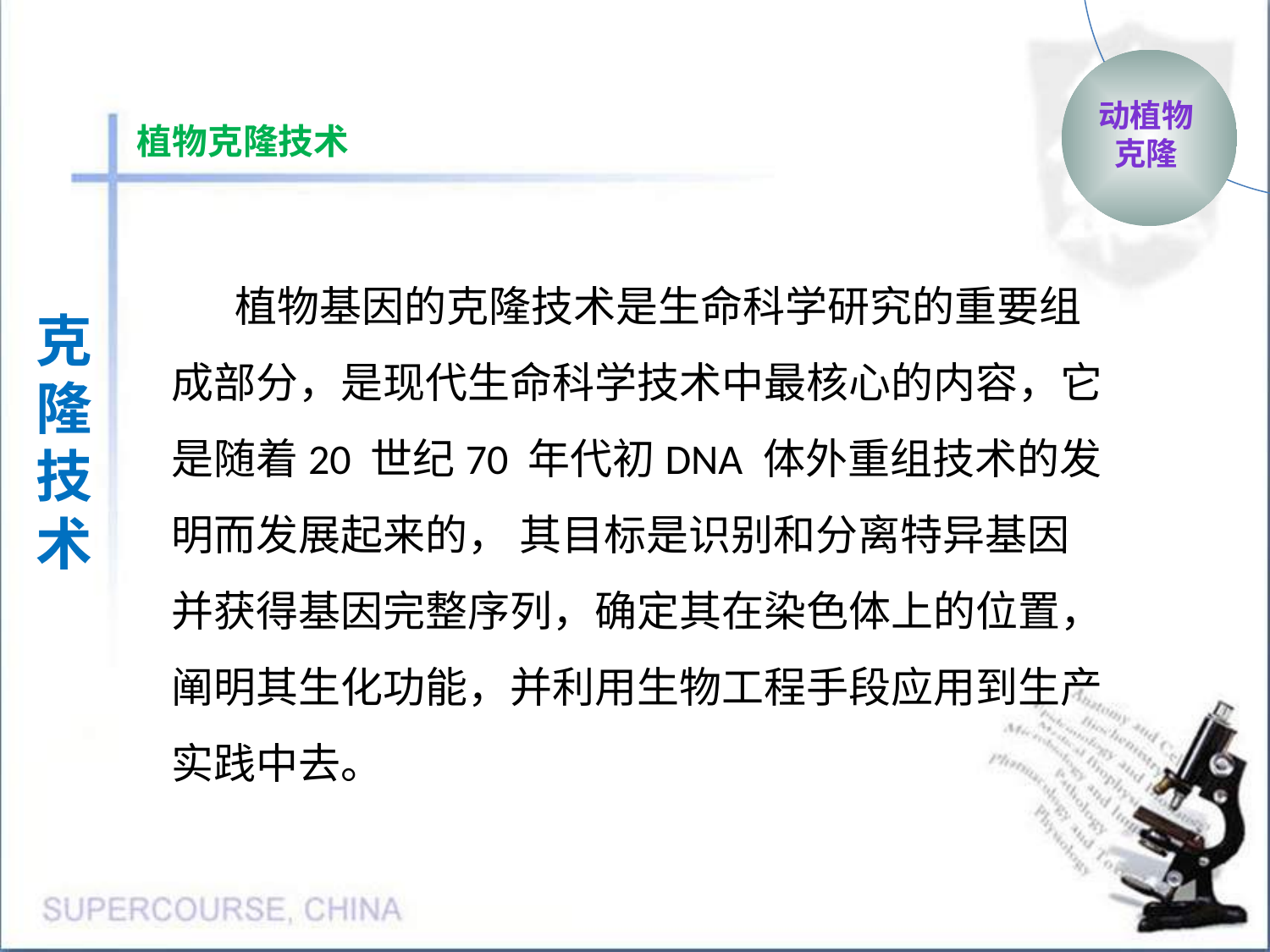

动植物
克隆
植物克隆技术
植物基因的克隆技术是生命科学研究的重要组成部分，是现代生命科学技术中最核心的内容，它是随着20 世纪70 年代初DNA 体外重组技术的发明而发展起来的， 其目标是识别和分离特异基因并获得基因完整序列，确定其在染色体上的位置，阐明其生化功能，并利用生物工程手段应用到生产实践中去。
克隆
技术